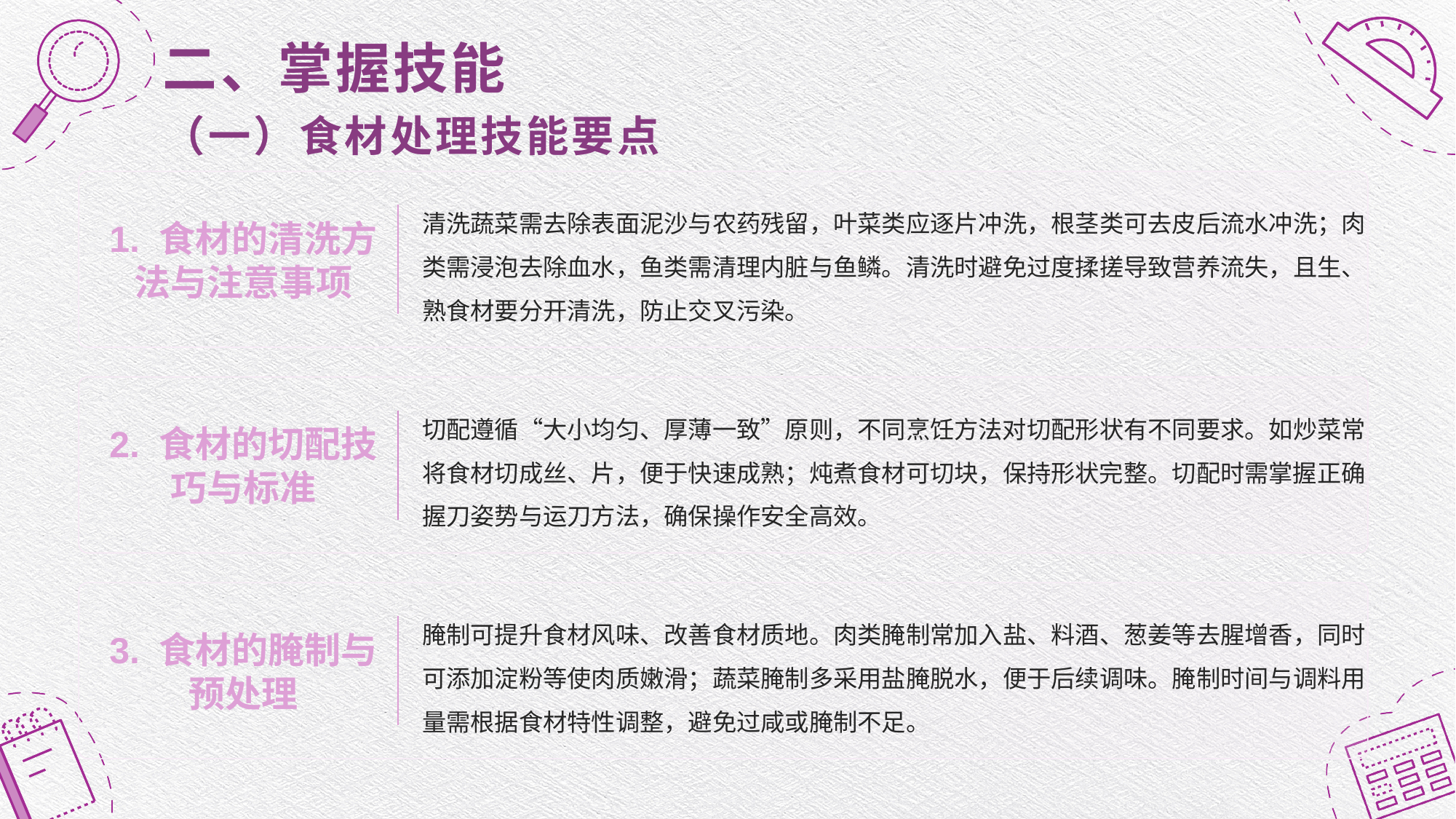

二、掌握技能
（一）食材处理技能要点

1. 食材的清洗方法与注意事项
清洗蔬菜需去除表面泥沙与农药残留，叶菜类应逐片冲洗，根茎类可去皮后流水冲洗；肉类需浸泡去除血水，鱼类需清理内脏与鱼鳞。清洗时避免过度揉搓导致营养流失，且生、熟食材要分开清洗，防止交叉污染。

2. 食材的切配技巧与标准
切配遵循“大小均匀、厚薄一致”原则，不同烹饪方法对切配形状有不同要求。如炒菜常将食材切成丝、片，便于快速成熟；炖煮食材可切块，保持形状完整。切配时需掌握正确握刀姿势与运刀方法，确保操作安全高效。
3. 食材的腌制与预处理

腌制可提升食材风味、改善食材质地。肉类腌制常加入盐、料酒、葱姜等去腥增香，同时可添加淀粉等使肉质嫩滑；蔬菜腌制多采用盐腌脱水，便于后续调味。腌制时间与调料用量需根据食材特性调整，避免过咸或腌制不足。